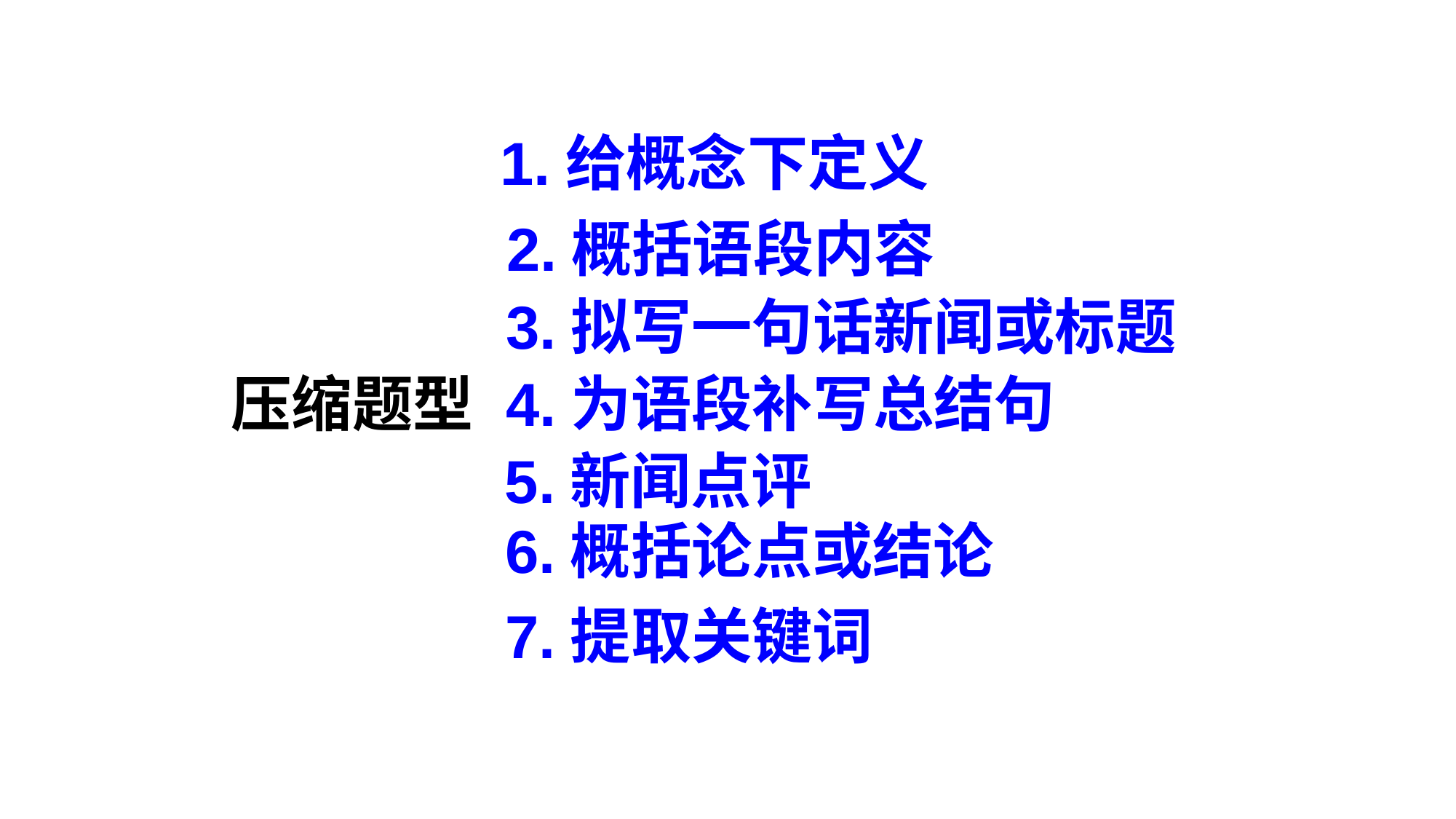

1.给概念下定义

2.概括语段内容
3.拟写一句话新闻或标题
压缩题型
4.为语段补写总结句
5.新闻点评
6.概括论点或结论
7.提取关键词